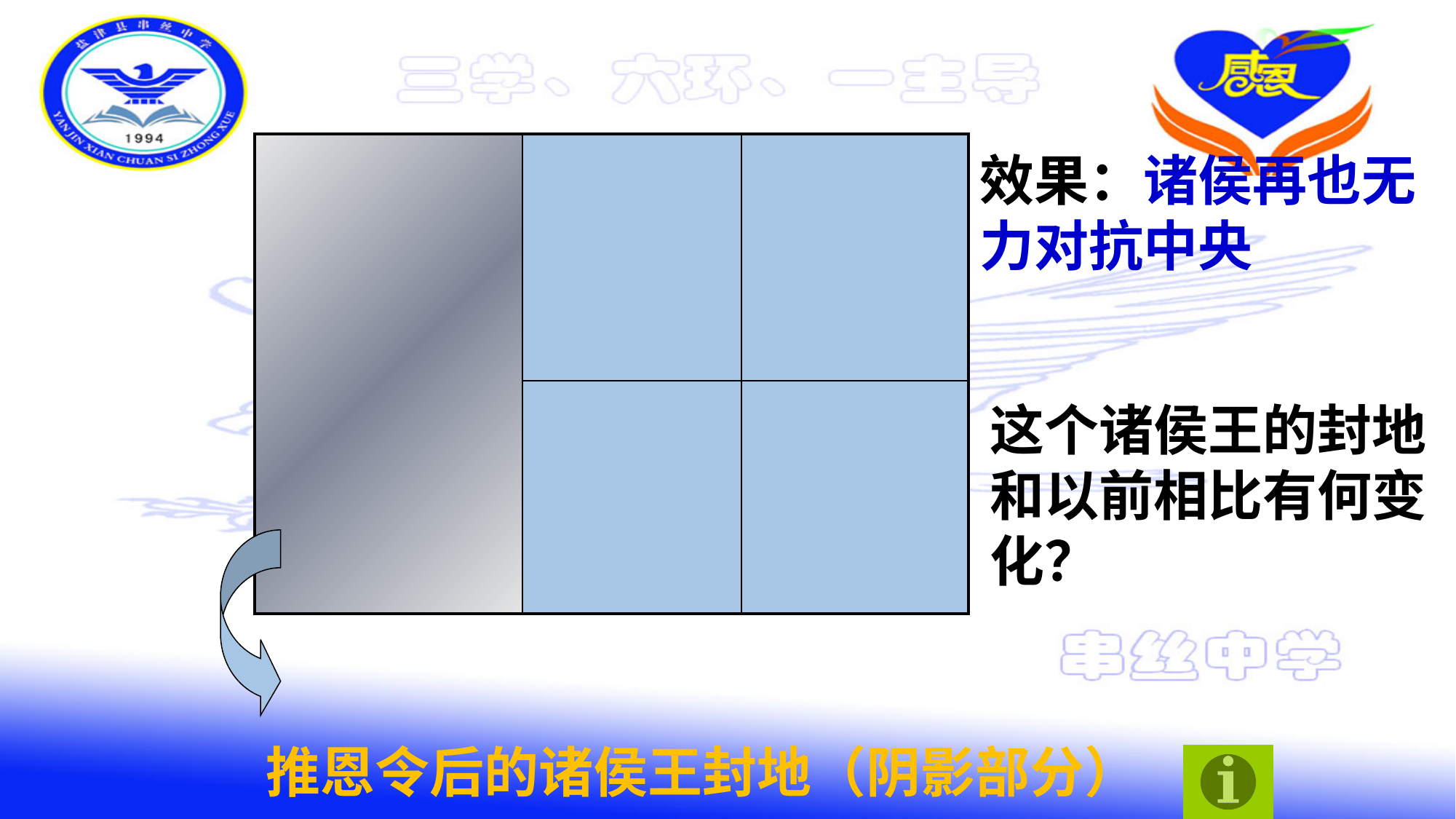

|  |  |  |
| --- | --- | --- |
|  |  |  |
效果：诸侯再也无力对抗中央

这个诸侯王的封地和以前相比有何变化？

推恩令后的诸侯王封地（阴影部分）